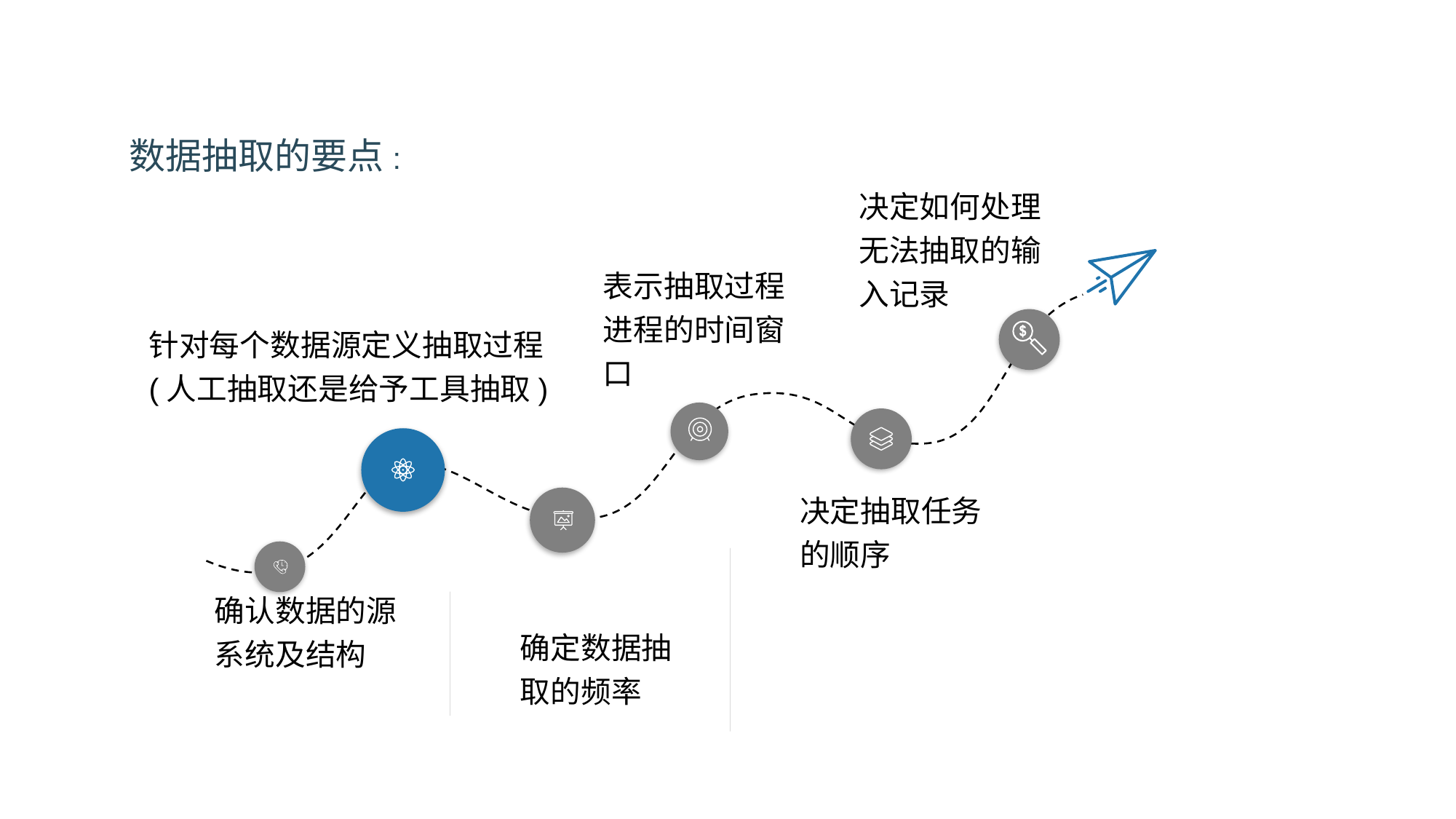

数据抽取的要点:
决定如何处理无法抽取的输入记录

表示抽取过程进程的时间窗口
针对每个数据源定义抽取过程
(人工抽取还是给予工具抽取)

决定抽取任务
的顺序

确认数据的源系统及结构
确定数据抽取的频率